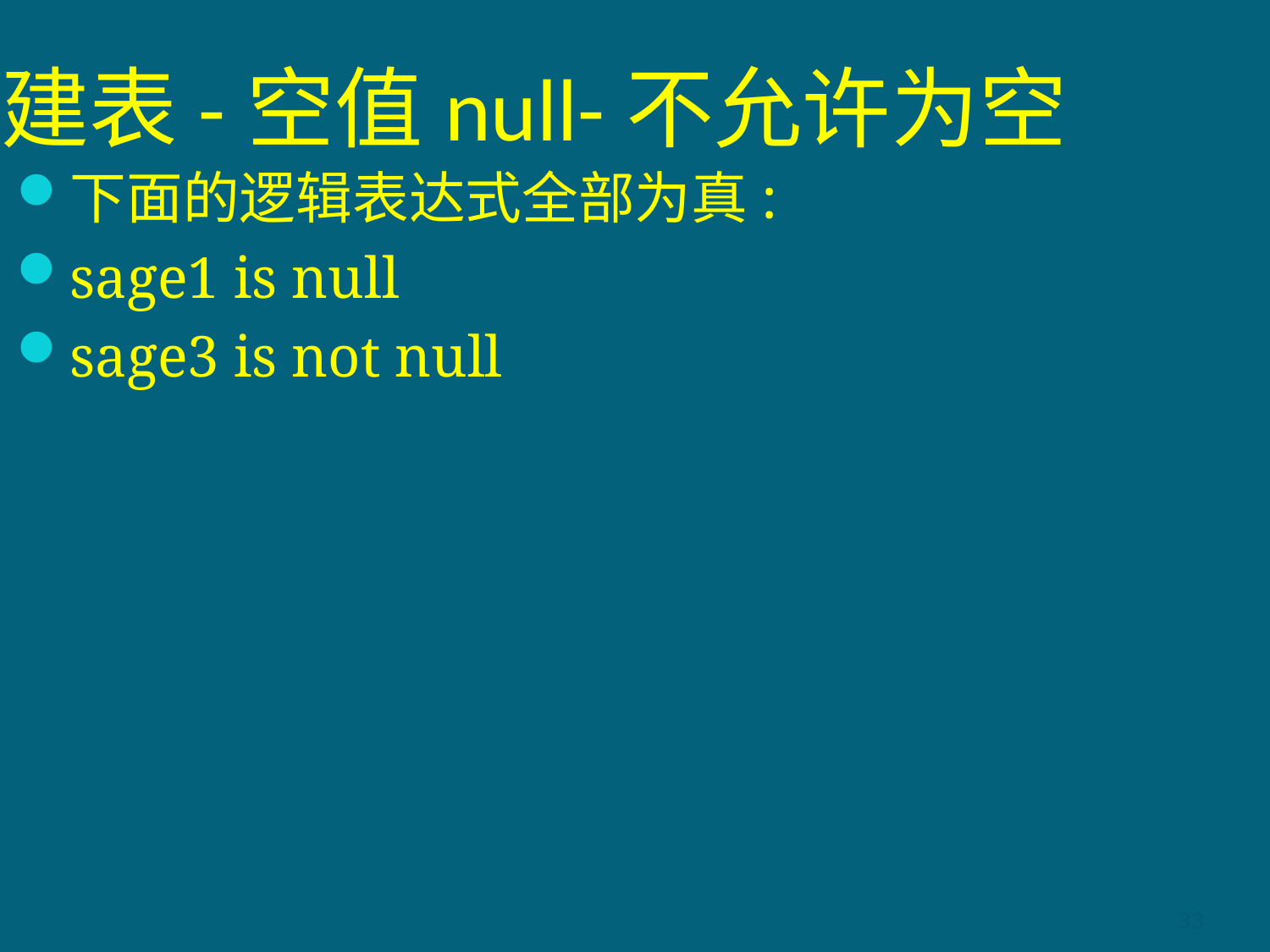

# 建表-空值null-不允许为空
下面的逻辑表达式全部为真:
sage1 is null
sage3 is not null

33